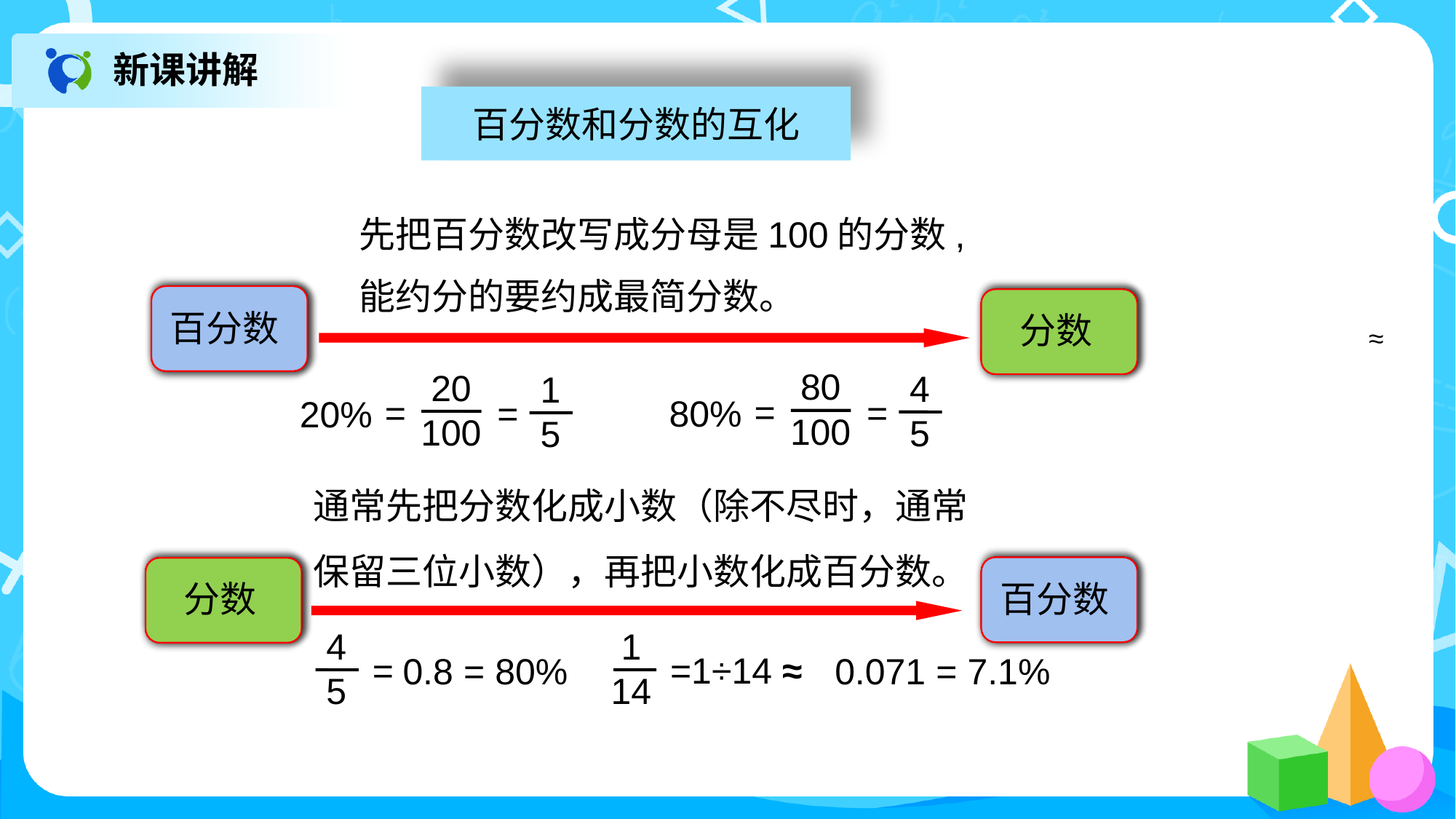

新课讲解

百分数和分数的互化
先把百分数改写成分母是100的分数,
能约分的要约成最简分数。

百分数

分数
≈

 80
100

=
4
5

=
80%
 20
100

=
1
5

=
20%
通常先把分数化成小数（除不尽时，通常
保留三位小数），再把小数化成百分数。

百分数

分数

 1
14

=1÷14 ≈
0.071 = 7.1%
4
5

=
0.8 = 80%